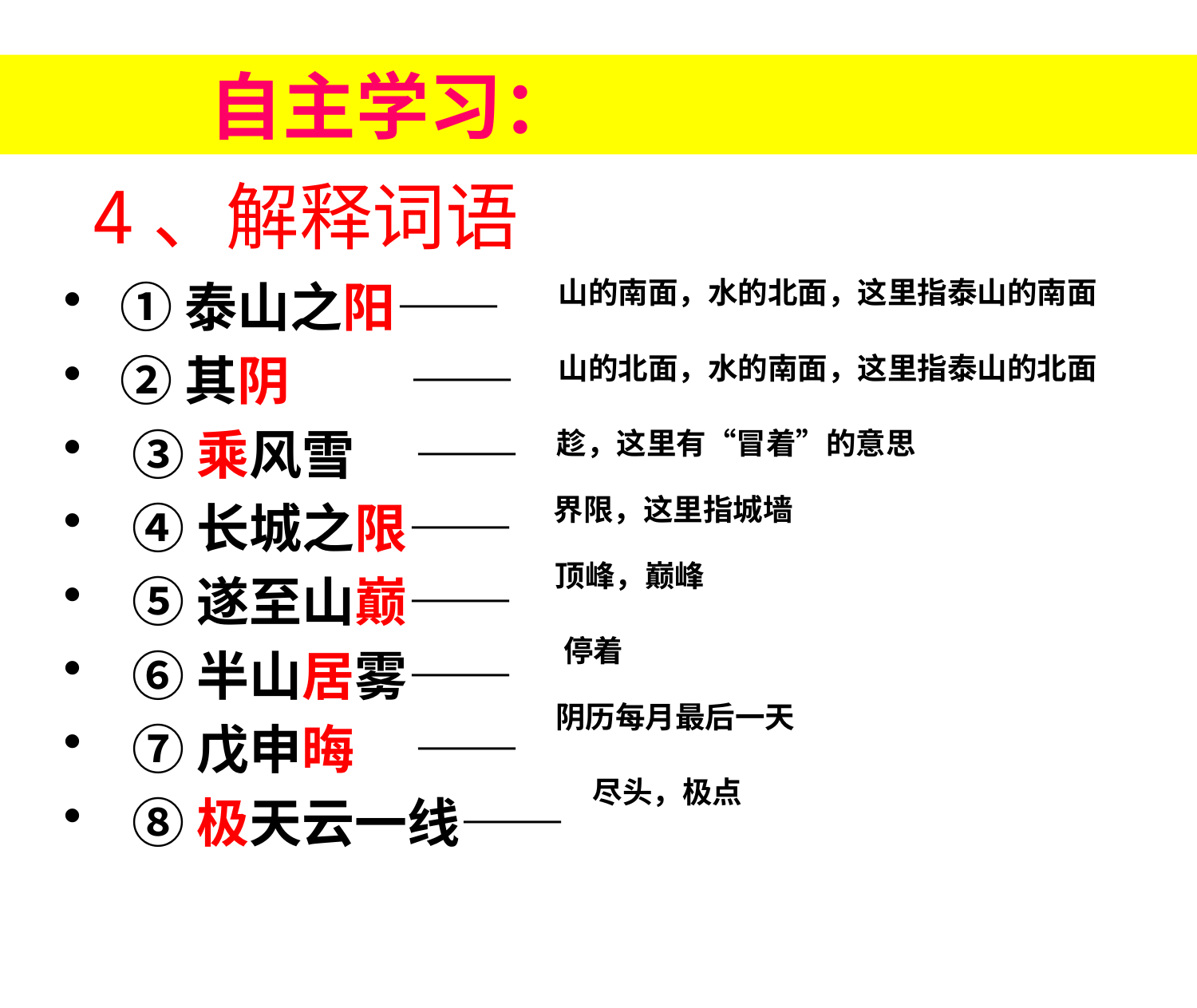

自主学习：
4、解释词语
山的南面，水的北面，这里指泰山的南面
 ①泰山之阳——
 ②其阴          ——
  ③乘风雪     ——
  ④长城之限——
  ⑤遂至山巅——
  ⑥半山居雾——
  ⑦戊申晦     ——
  ⑧极天云一线——

山的北面，水的南面，这里指泰山的北面
趁，这里有“冒着”的意思
界限，这里指城墙
顶峰，巅峰
停着
阴历每月最后一天
尽头，极点